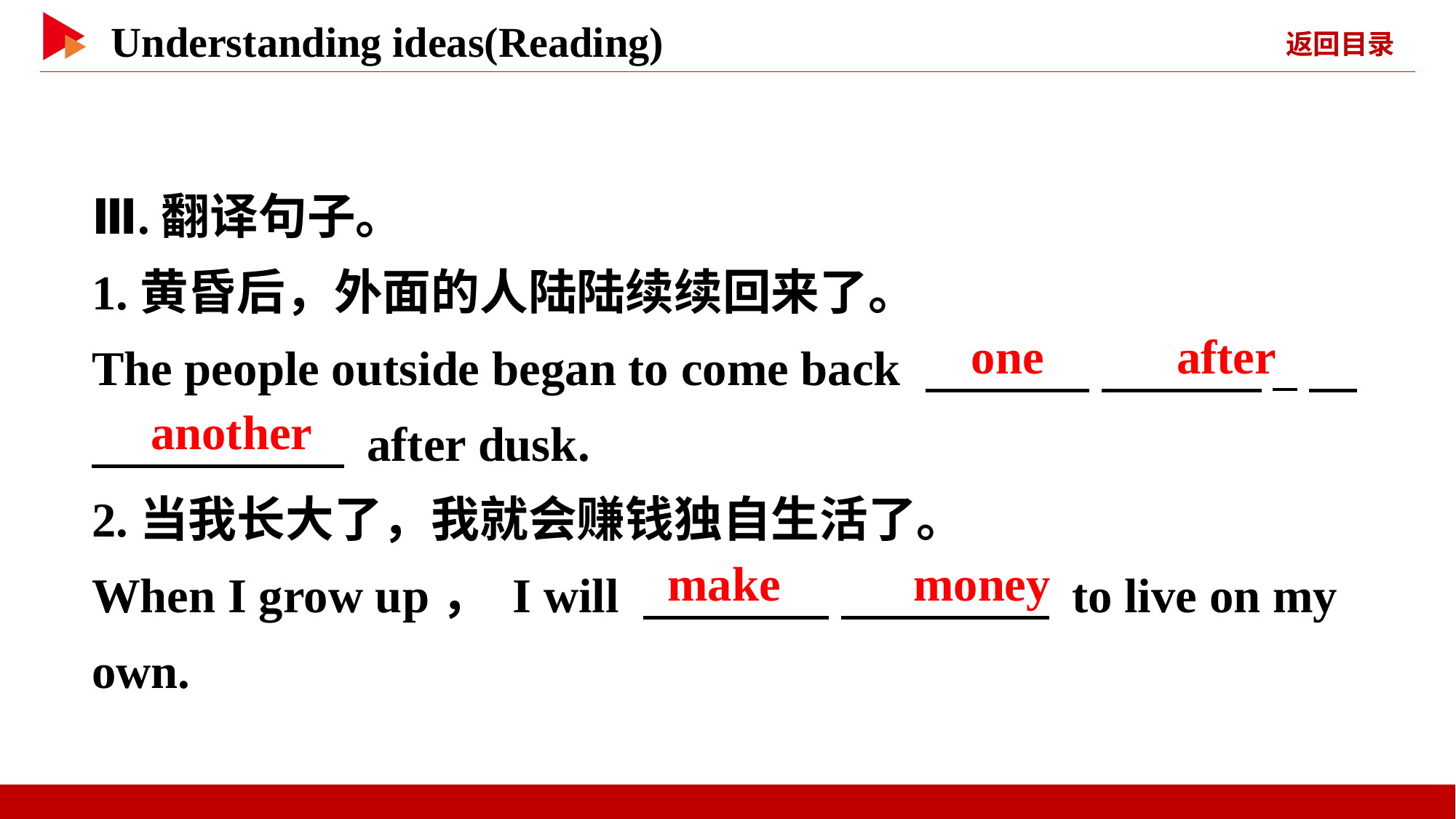

Ⅲ.翻译句子。
1.黄昏后，外面的人陆陆续续回来了。
The people outside began to come back 　      　 　          _
　              　 after dusk.
2.当我长大了，我就会赚钱独自生活了。
When I grow up， I will 　        　 　          　 to live on my own.
　one　 　after
　another
　make　 　money